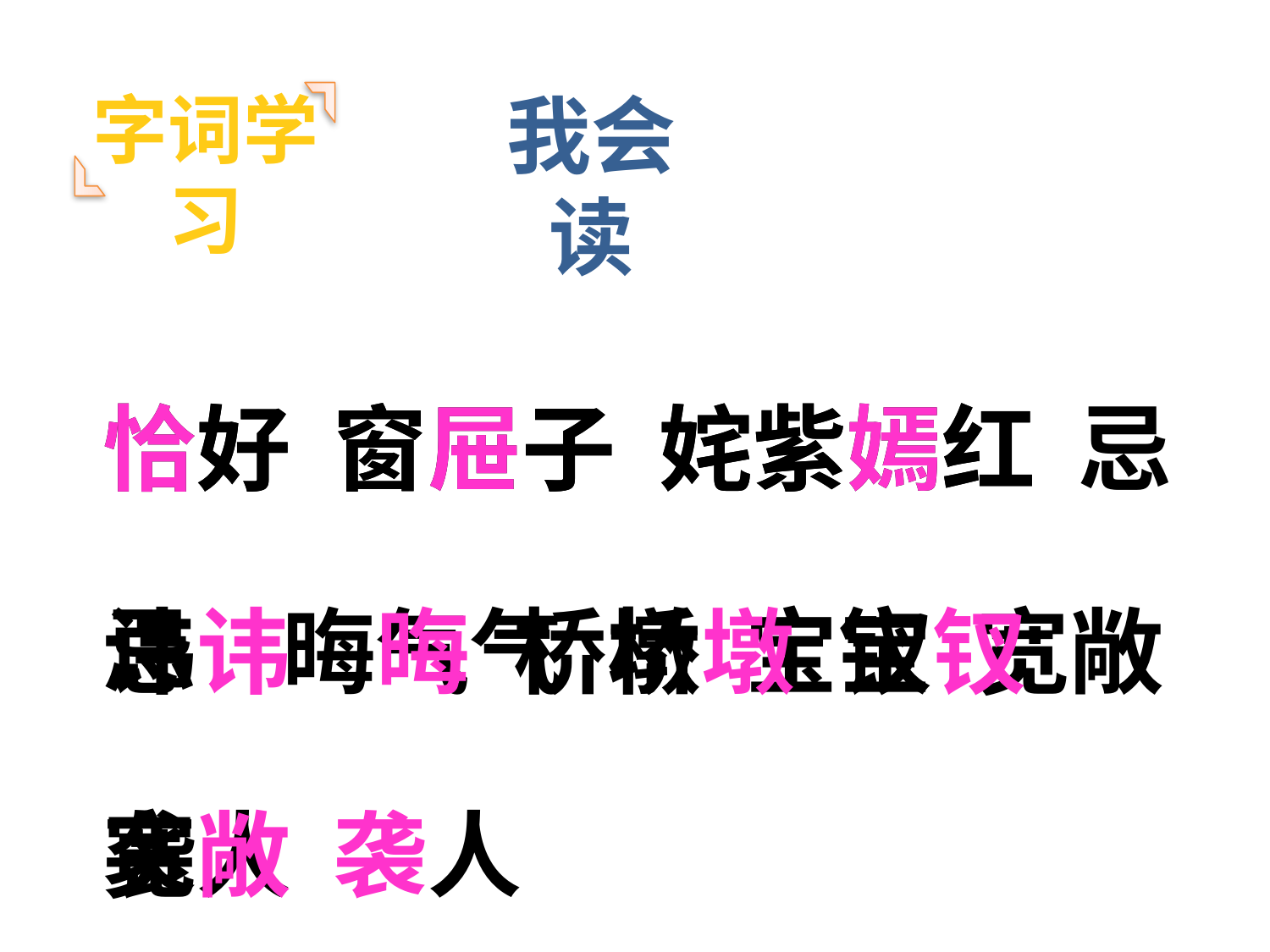

我会读
字词学习

恰好  窗屉子  姹紫嫣红  忌讳    晦气  桥墩  宝钗  宽敞  袭人
恰好  窗屉子  姹紫嫣红  忌讳    晦气  桥墩  宝钗  宽敞  袭人